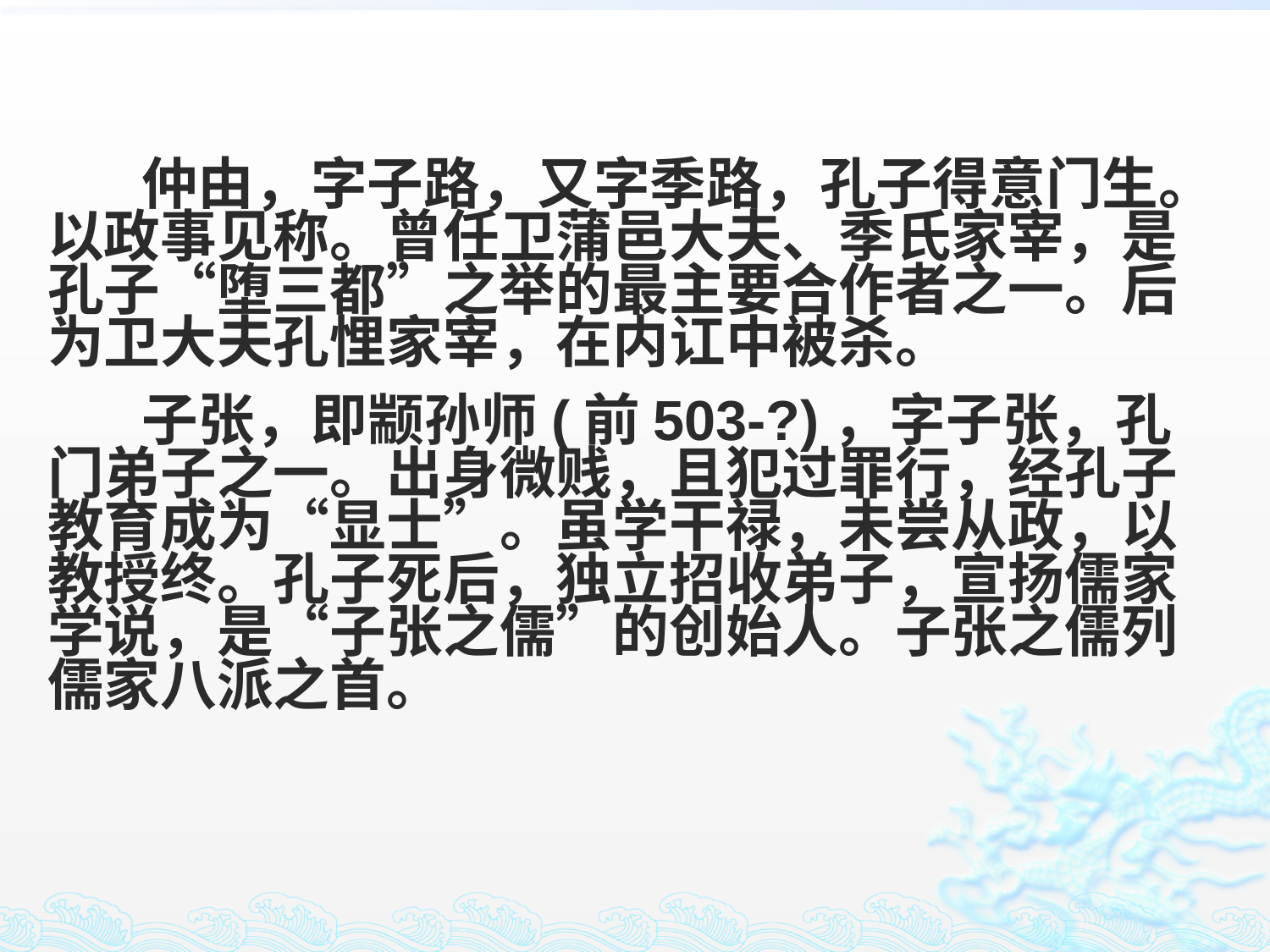

仲由，字子路，又字季路，孔子得意门生。以政事见称。曾任卫蒲邑大夫、季氏家宰，是孔子“堕三都”之举的最主要合作者之一。后为卫大夫孔悝家宰，在内讧中被杀。
   子张，即颛孙师(前503-?)，字子张，孔门弟子之一。出身微贱，且犯过罪行，经孔子教育成为“显士”。虽学干禄，未尝从政，以教授终。孔子死后，独立招收弟子，宣扬儒家学说，是“子张之儒”的创始人。子张之儒列儒家八派之首。